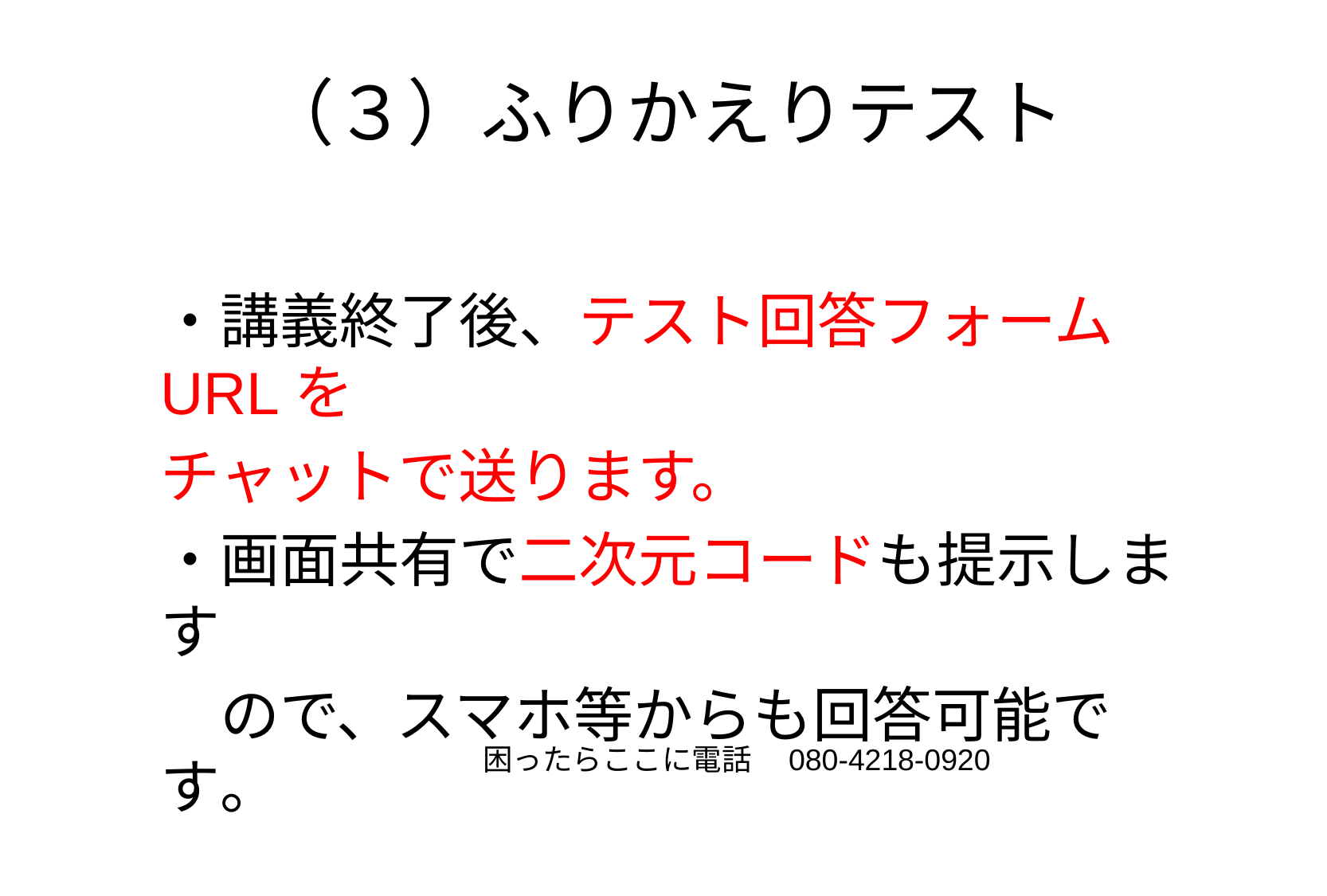

# （３）ふりかえりテスト
・講義終了後、テスト回答フォームURLを
チャットで送ります。
・画面共有で二次元コードも提示します
　ので、スマホ等からも回答可能です。

困ったらここに電話　080-4218-0920